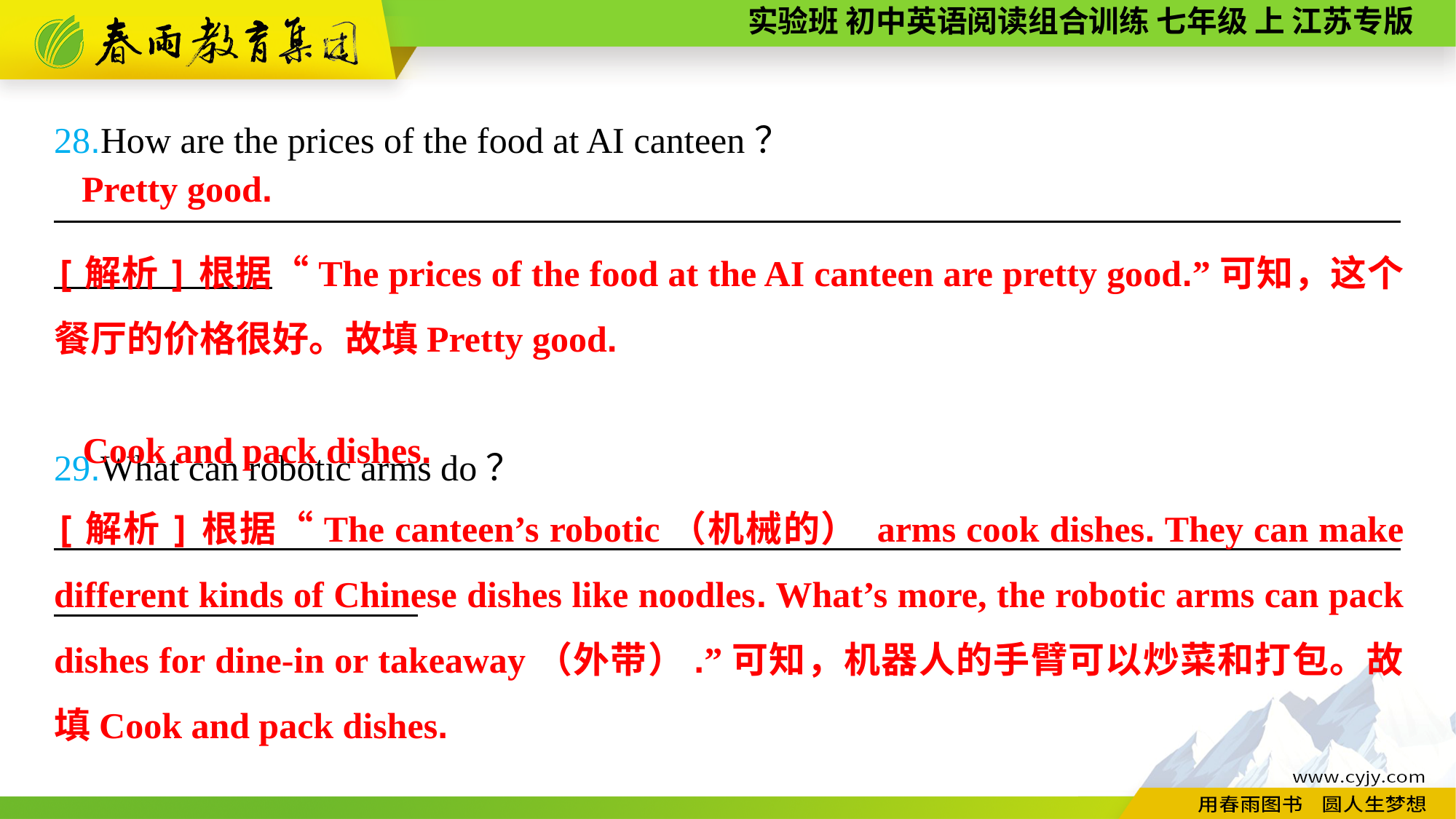

28.How are the prices of the food at AI canteen？
__________________________________________________________________________

29.What can robotic arms do？
__________________________________________________________________________
Pretty good.
[解析]根据“The prices of the food at the AI canteen are pretty good.”可知，这个餐厅的价格很好。故填Pretty good.
Cook and pack dishes.
[解析]根据“The canteen’s robotic（机械的） arms cook dishes. They can make different kinds of Chinese dishes like noodles. What’s more, the robotic arms can pack dishes for dine-in or takeaway（外带）.”可知，机器人的手臂可以炒菜和打包。故填Cook and pack dishes.